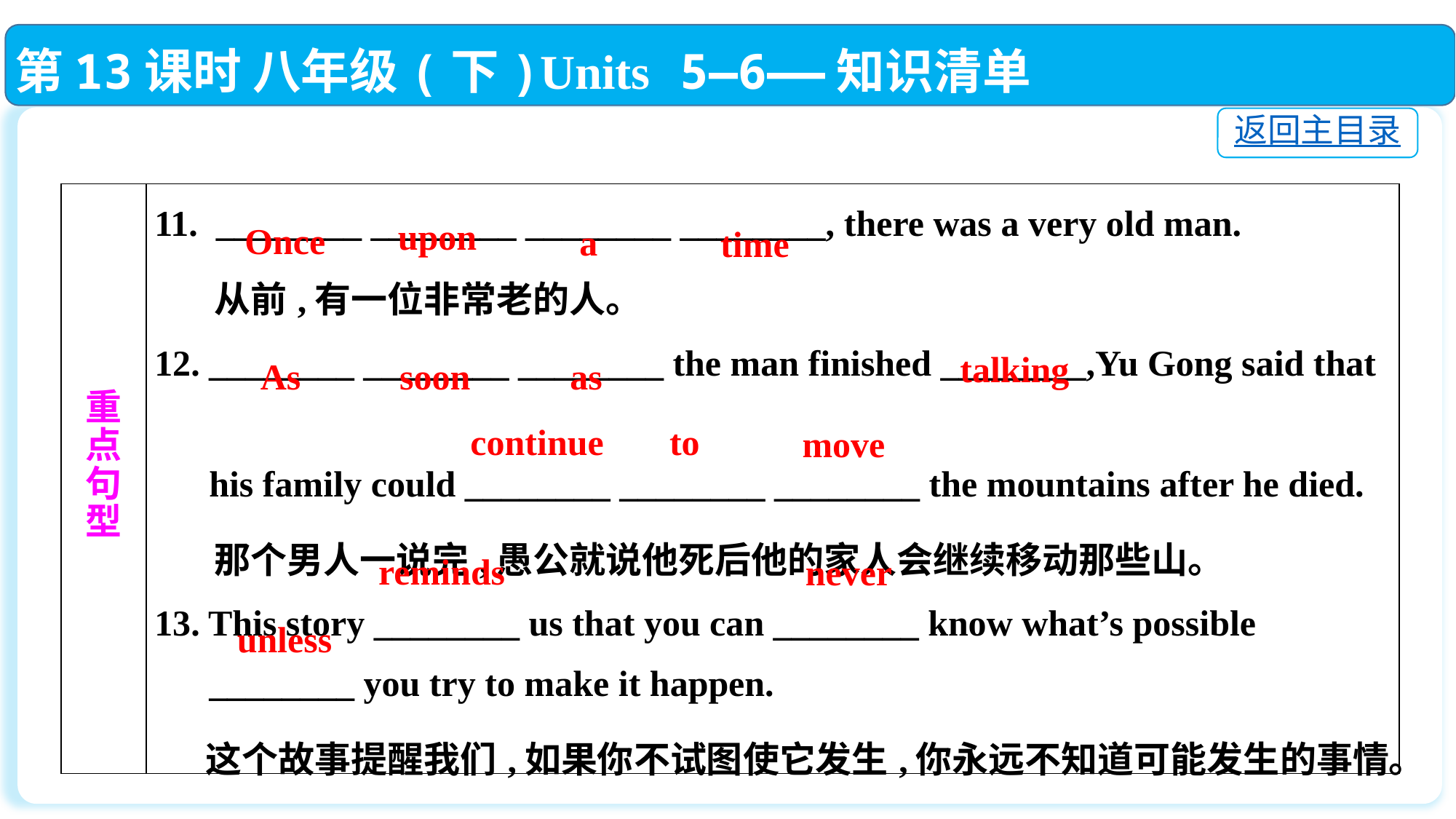

第13课时 八年级(下)Units 5—6——知识清单

返回主目录
| 重 点 句 型 | 11. \_\_\_\_\_\_\_\_ \_\_\_\_\_\_\_\_ \_\_\_\_\_\_\_\_ \_\_\_\_\_\_\_\_, there was a very old man. 从前,有一位非常老的人。 12. \_\_\_\_\_\_\_\_ \_\_\_\_\_\_\_\_ \_\_\_\_\_\_\_\_ the man finished \_\_\_\_\_\_\_\_,Yu Gong said that his family could \_\_\_\_\_\_\_\_ \_\_\_\_\_\_\_\_ \_\_\_\_\_\_\_\_ the mountains after he died. 那个男人一说完,愚公就说他死后他的家人会继续移动那些山。 13. This story \_\_\_\_\_\_\_\_ us that you can \_\_\_\_\_\_\_\_ know what’s possible \_\_\_\_\_\_\_\_ you try to make it happen. 这个故事提醒我们,如果你不试图使它发生,你永远不知道可能发生的事情。 |
| --- | --- |
upon
Once
a
time

talking
As
soon
 as
continue
to
move
reminds
never
unless